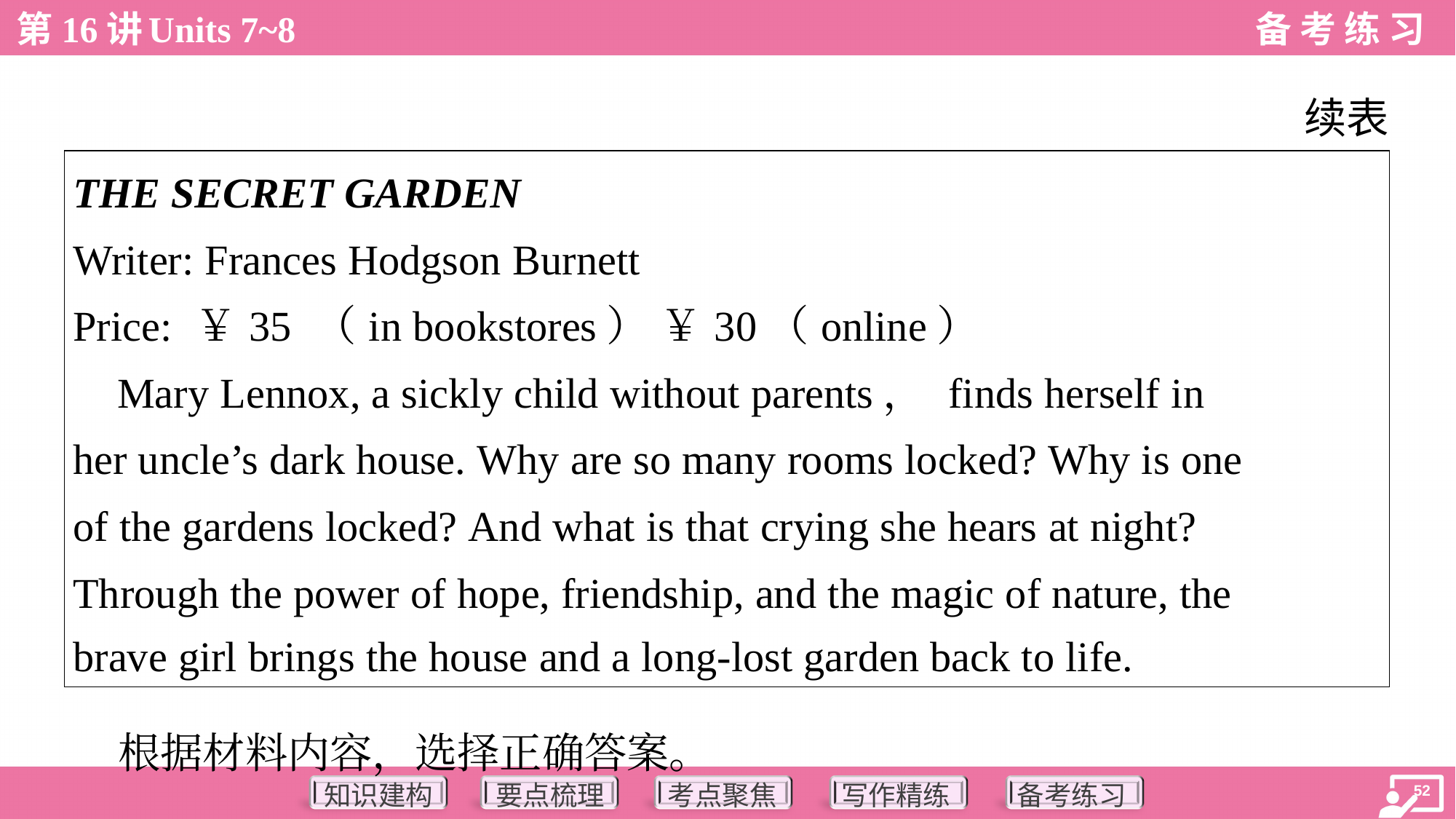

续表
| THE SECRET GARDEN Writer: Frances Hodgson Burnett Price: ￥35 （in bookstores） ￥30（online） Mary Lennox, a sickly child without parents， finds herself in her uncle’s dark house. Why are so many rooms locked? Why is one of the gardens locked? And what is that crying she hears at night? Through the power of hope, friendship, and the magic of nature, the brave girl brings the house and a long-lost garden back to life. |
| --- |
    根据材料内容，选择正确答案。